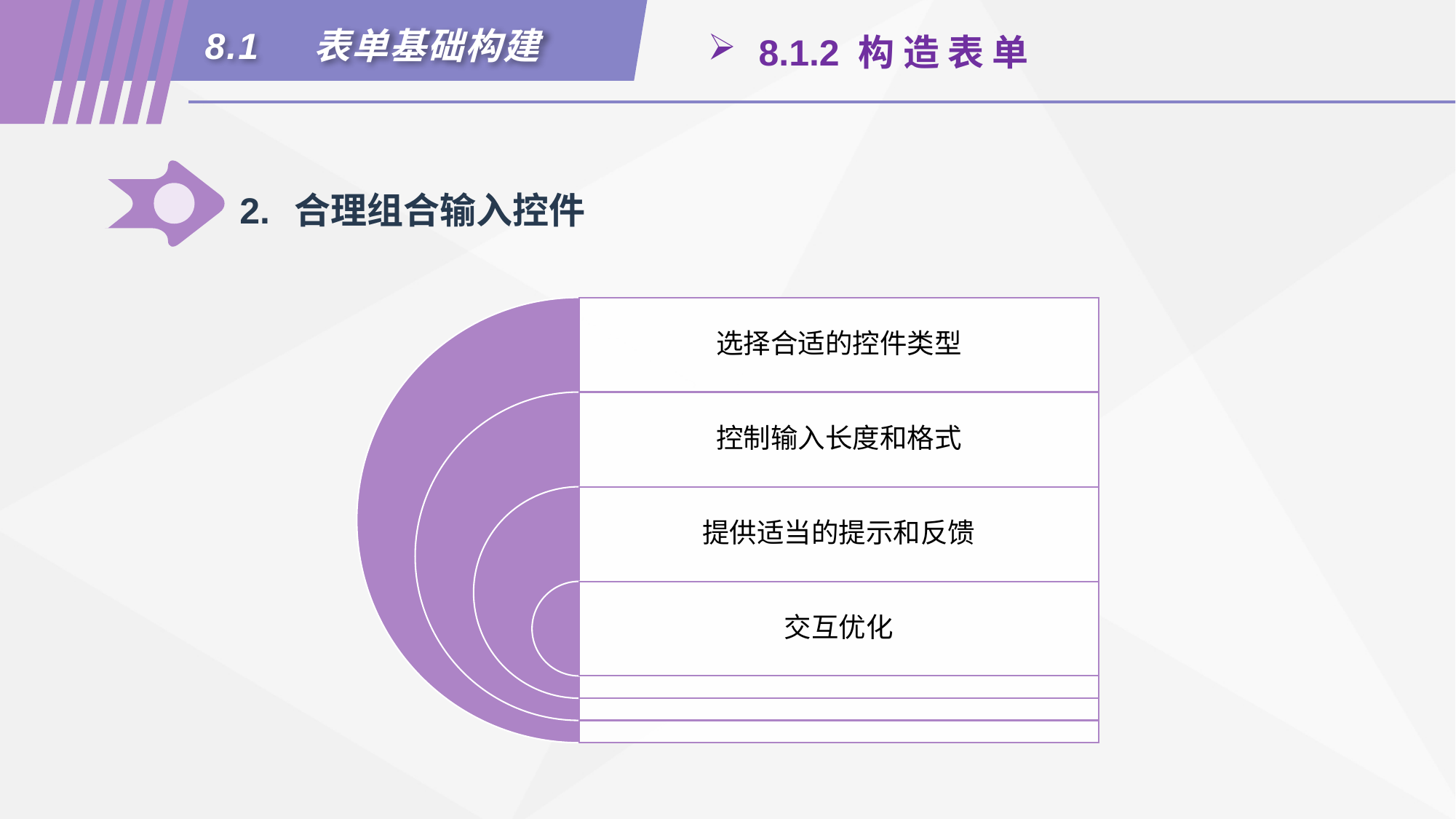

8.1	表单基础构建
 8.1.2 构 造 表 单

2.	合理组合输入控件
选择合适的控件类型
控制输入长度和格式
提供适当的提示和反馈
交互优化